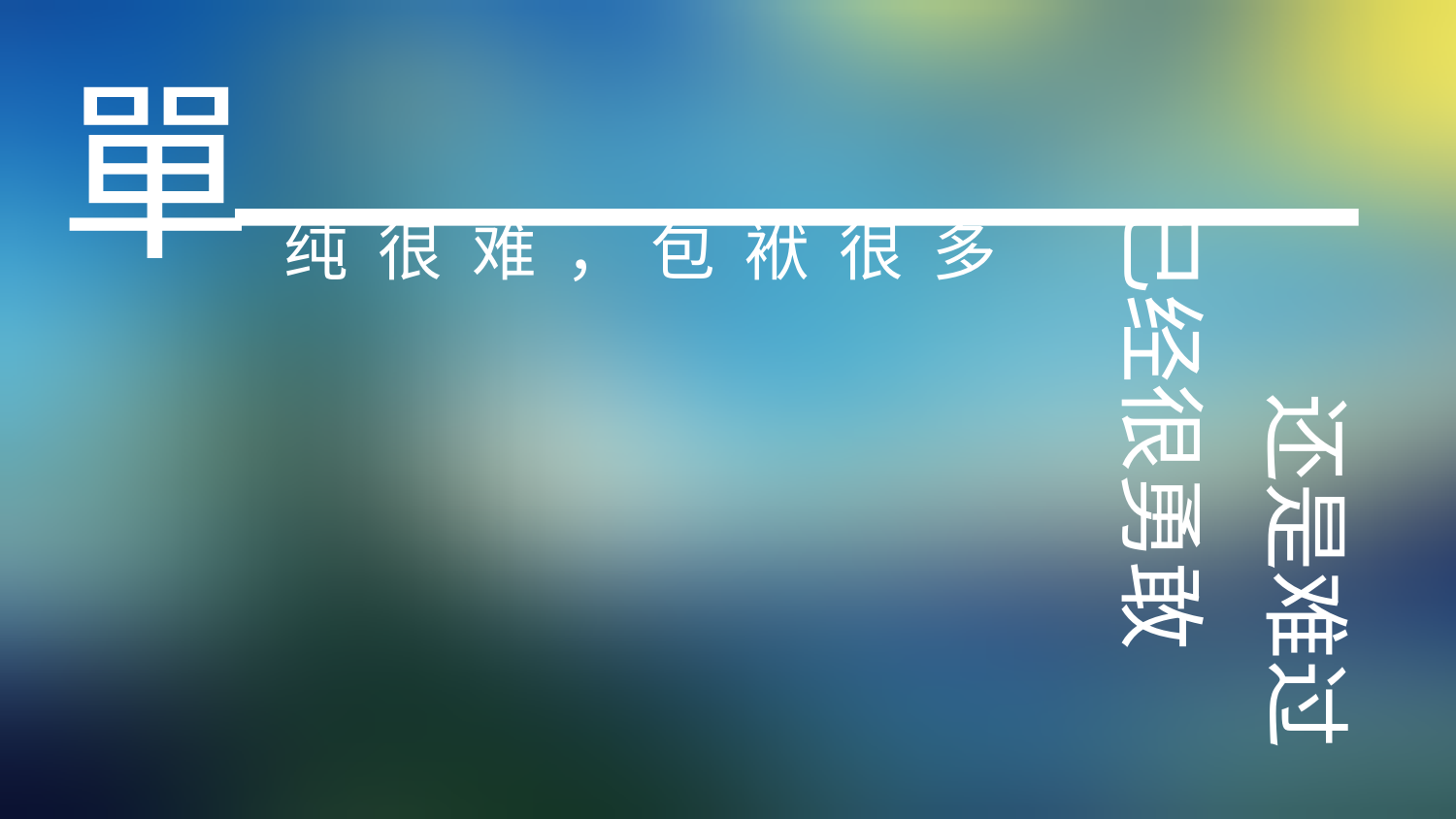

單
已经很勇敢
纯  很  难  ，
包  袱  很  多

还是难过